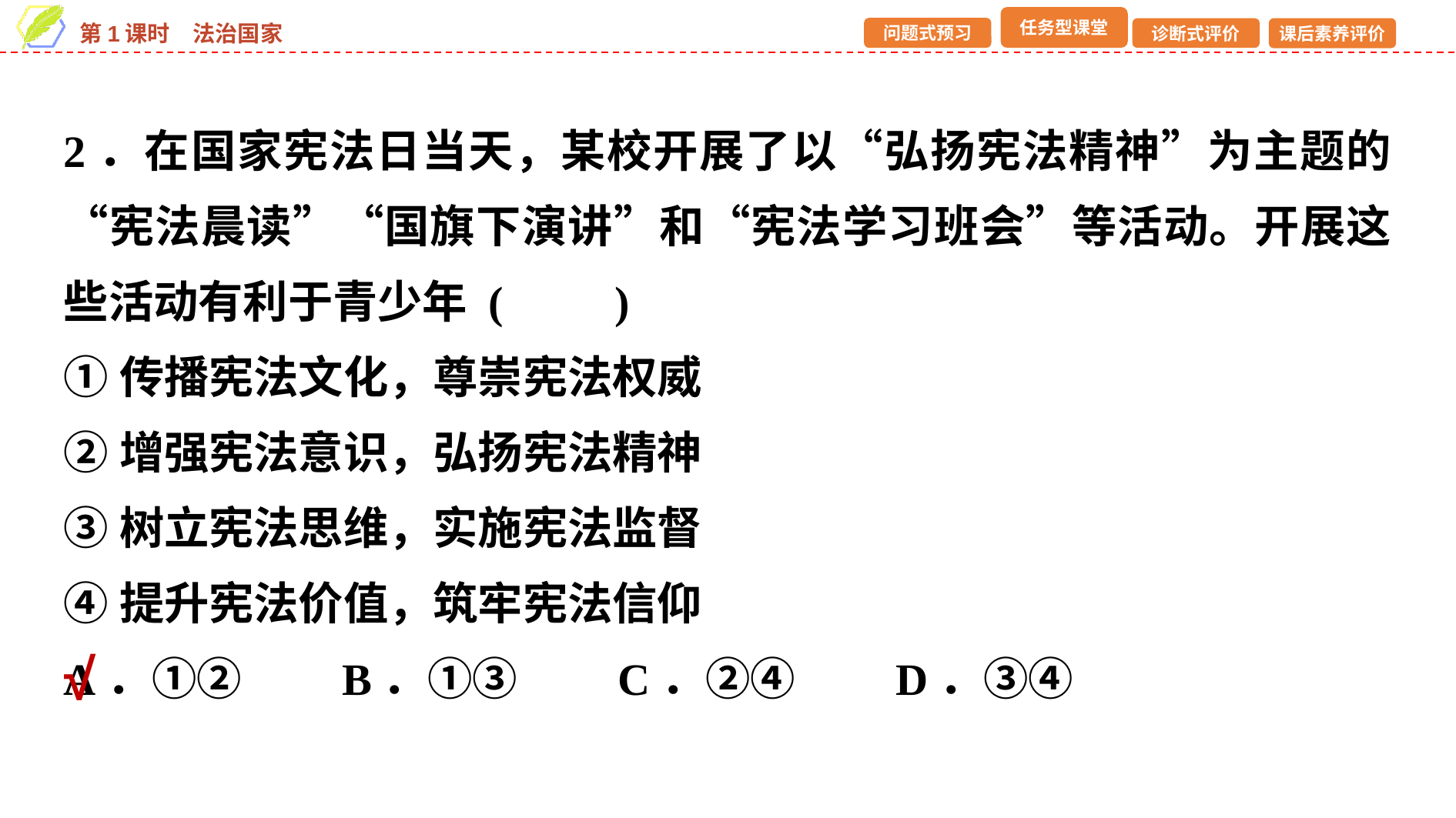

2．在国家宪法日当天，某校开展了以“弘扬宪法精神”为主题的“宪法晨读”“国旗下演讲”和“宪法学习班会”等活动。开展这些活动有利于青少年 (　　)
①传播宪法文化，尊崇宪法权威
②增强宪法意识，弘扬宪法精神
③树立宪法思维，实施宪法监督
④提升宪法价值，筑牢宪法信仰
A．①②　　B．①③　　C．②④　　D．③④
√